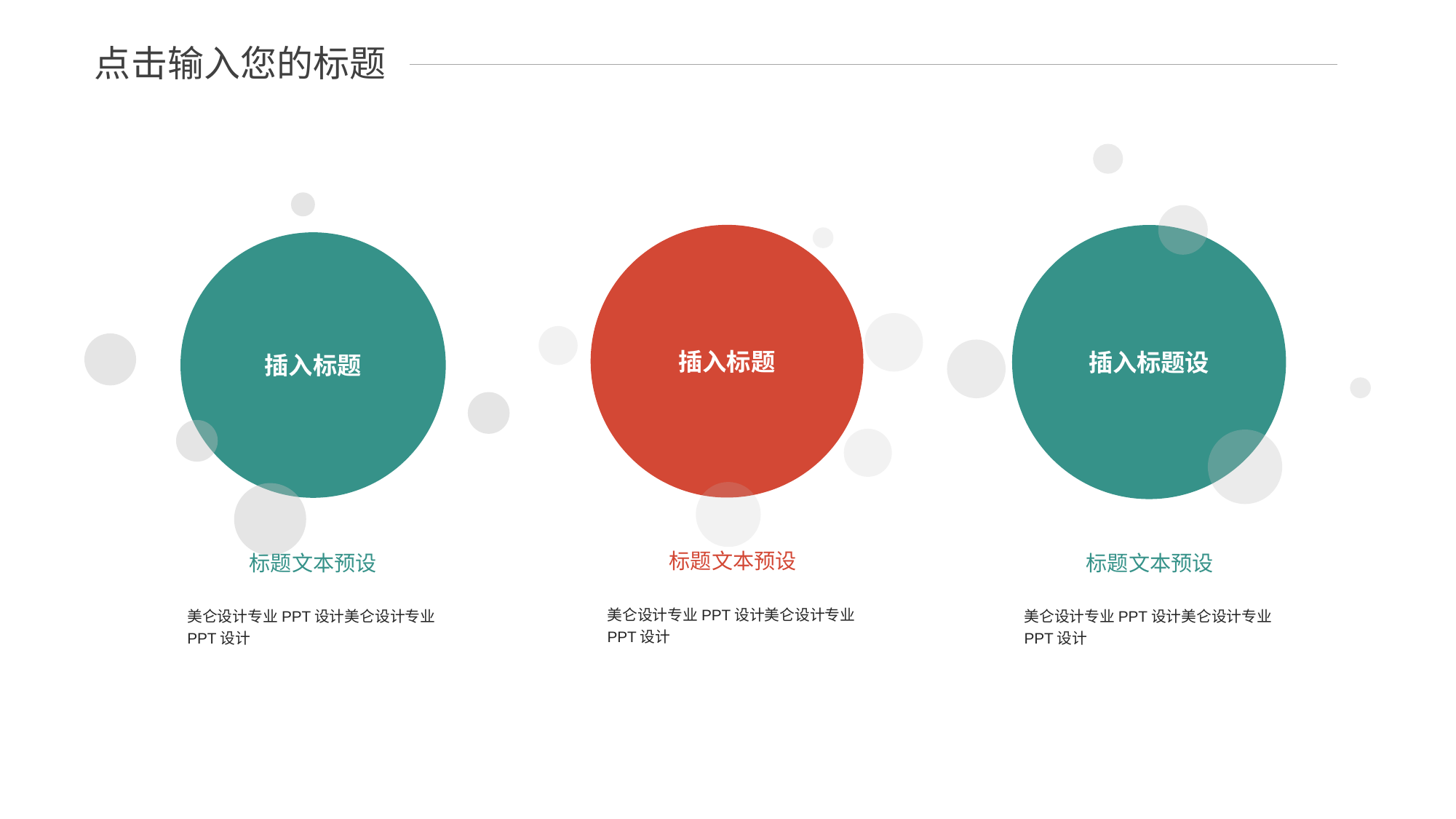

点击输入您的标题

插入标题
插入标题设

插入标题

标题文本预设
美仑设计专业PPT设计美仑设计专业PPT设计
标题文本预设
美仑设计专业PPT设计美仑设计专业PPT设计
标题文本预设
美仑设计专业PPT设计美仑设计专业PPT设计